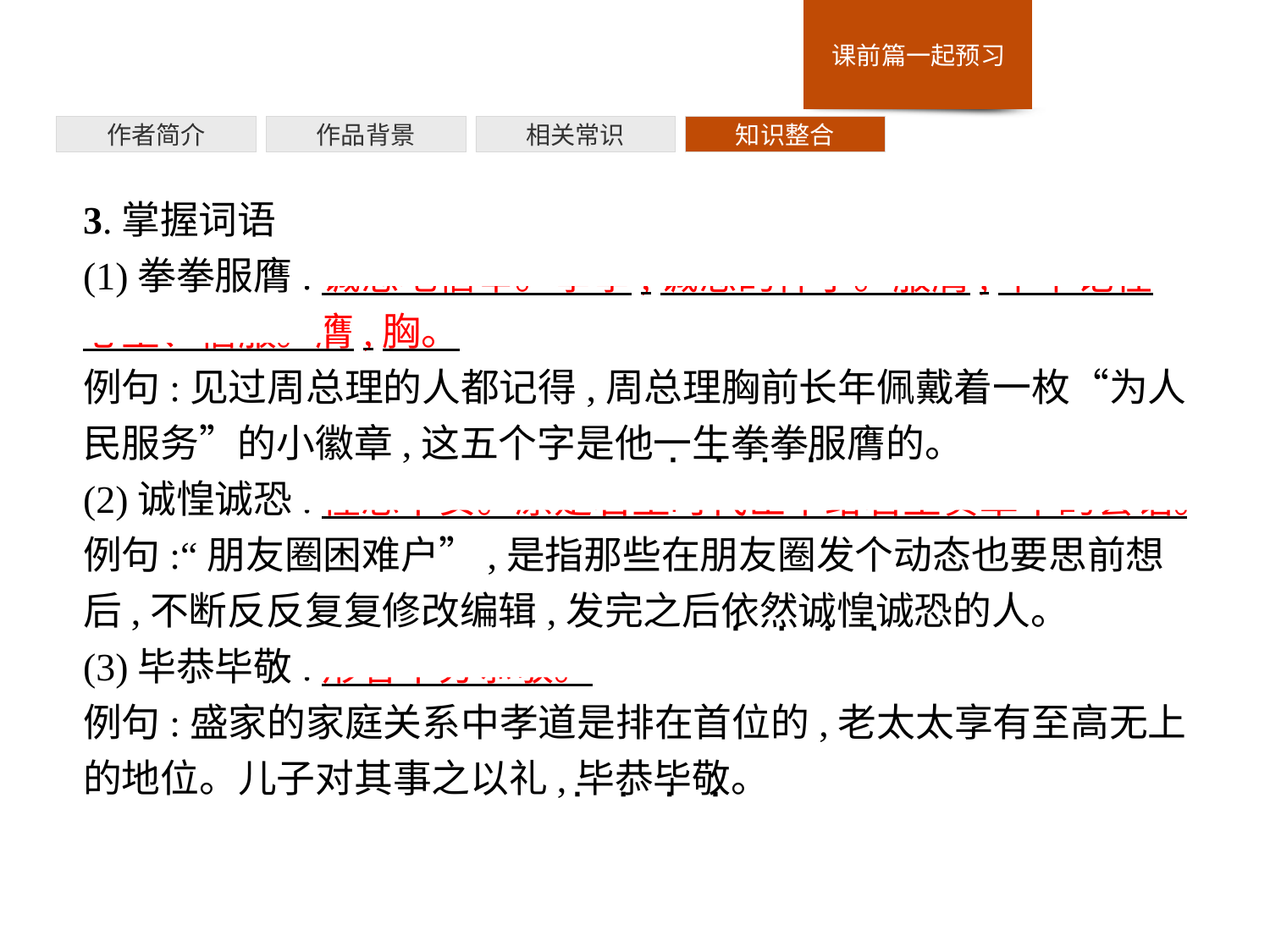

作者简介
作品背景
相关常识
知识整合
3.掌握词语
(1)拳拳服膺:诚恳地信奉。拳拳,诚恳的样子。服膺,牢牢记在心里、信服。膺,胸。
例句:见过周总理的人都记得,周总理胸前长年佩戴着一枚“为人民服务”的小徽章,这五个字是他一生拳拳服膺的。
(2)诚惶诚恐:惶恐不安。原是君主时代臣下给君主奏章中的套语。
例句:“朋友圈困难户”,是指那些在朋友圈发个动态也要思前想后,不断反反复复修改编辑,发完之后依然诚惶诚恐的人。
(3)毕恭毕敬:形容十分恭敬。
例句:盛家的家庭关系中孝道是排在首位的,老太太享有至高无上的地位。儿子对其事之以礼,毕恭毕敬。
·    ·    ·    ·
·    ·    ·    ·
·    ·    ·    ·